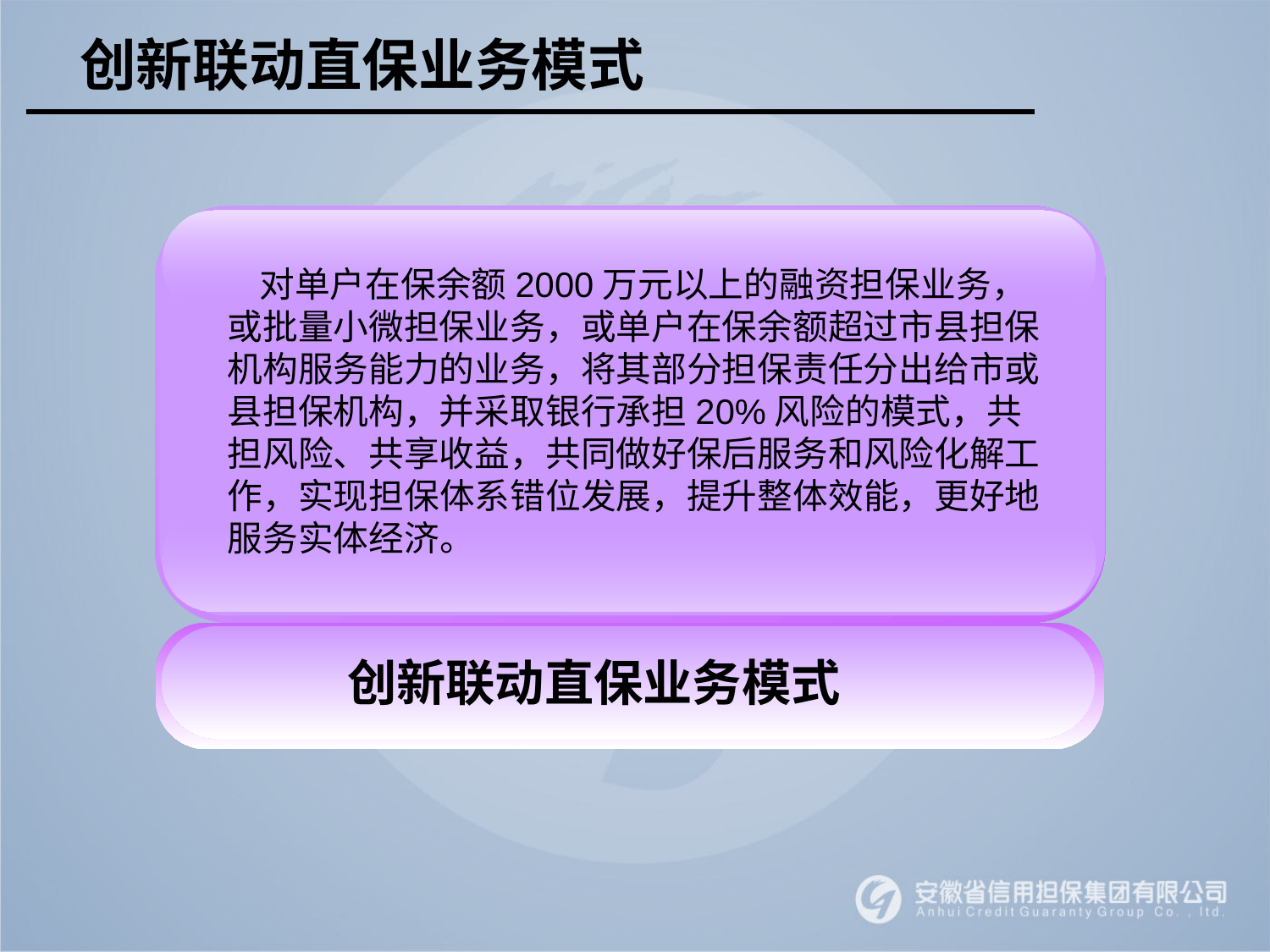

创新联动直保业务模式

   对单户在保余额2000万元以上的融资担保业务，或批量小微担保业务，或单户在保余额超过市县担保机构服务能力的业务，将其部分担保责任分出给市或县担保机构，并采取银行承担20%风险的模式，共担风险、共享收益，共同做好保后服务和风险化解工作，实现担保体系错位发展，提升整体效能，更好地服务实体经济。

创新联动直保业务模式